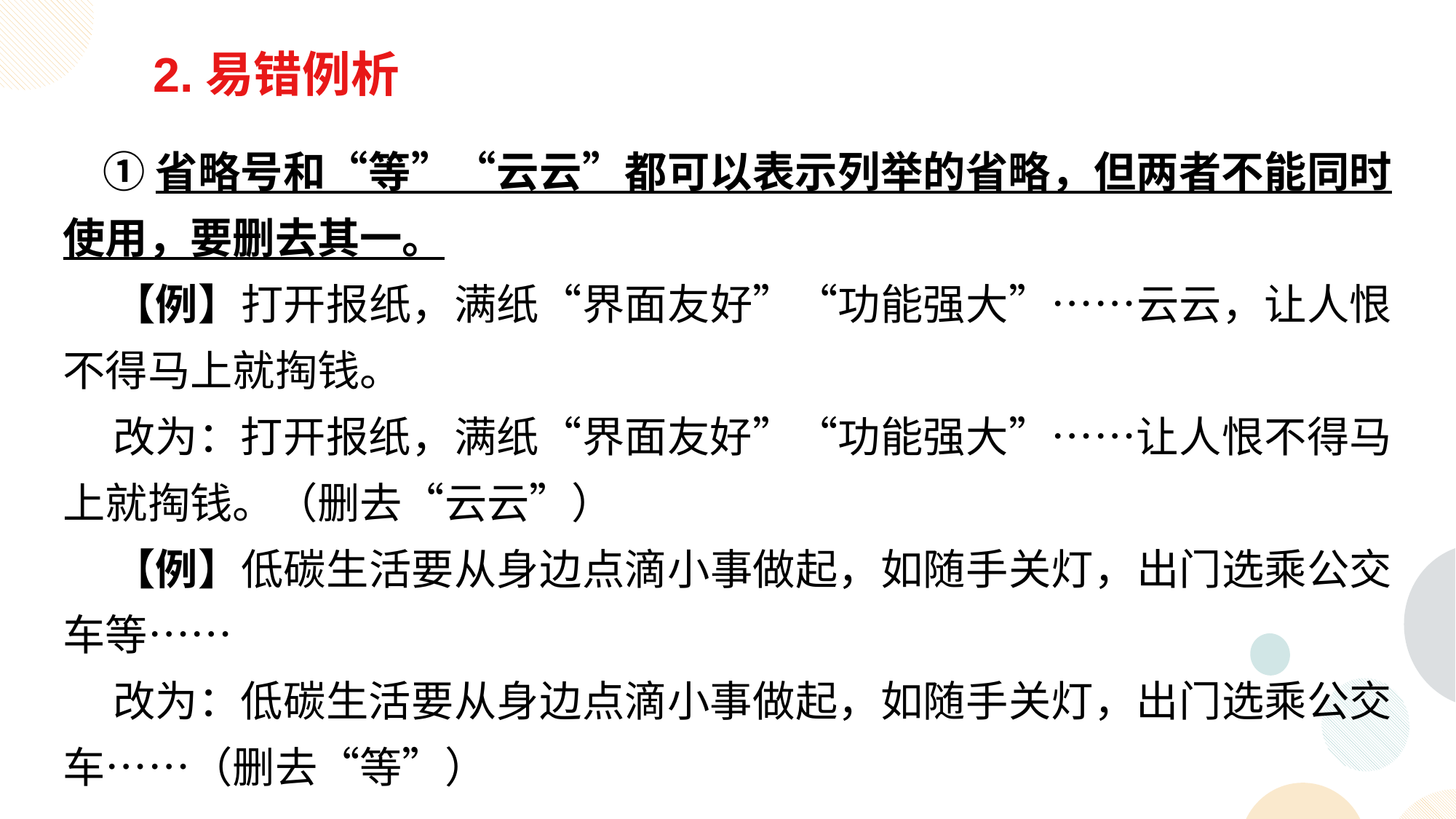

2.易错例析
    ①省略号和“等”“云云”都可以表示列举的省略，但两者不能同时使用，要删去其一。
    【例】打开报纸，满纸“界面友好”“功能强大”……云云，让人恨不得马上就掏钱。
    改为：打开报纸，满纸“界面友好”“功能强大”……让人恨不得马上就掏钱。（删去“云云”）
    【例】低碳生活要从身边点滴小事做起，如随手关灯，出门选乘公交车等……
    改为：低碳生活要从身边点滴小事做起，如随手关灯，出门选乘公交车……（删去“等”）